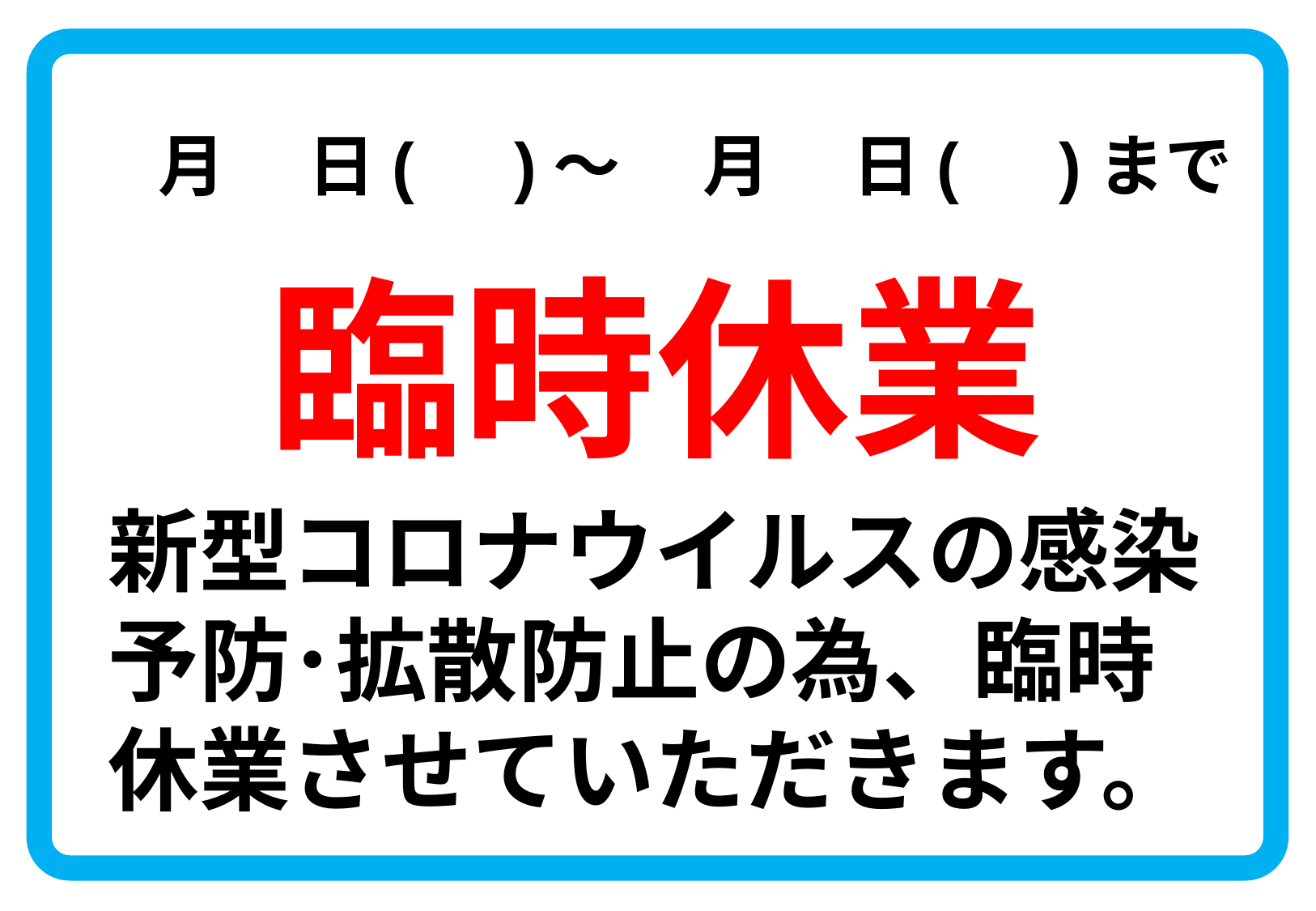

月　 日(　)～ 　月　 日(　)まで
臨時休業
新型コロナウイルスの感染予防･拡散防止の為、臨時休業させていただきます。